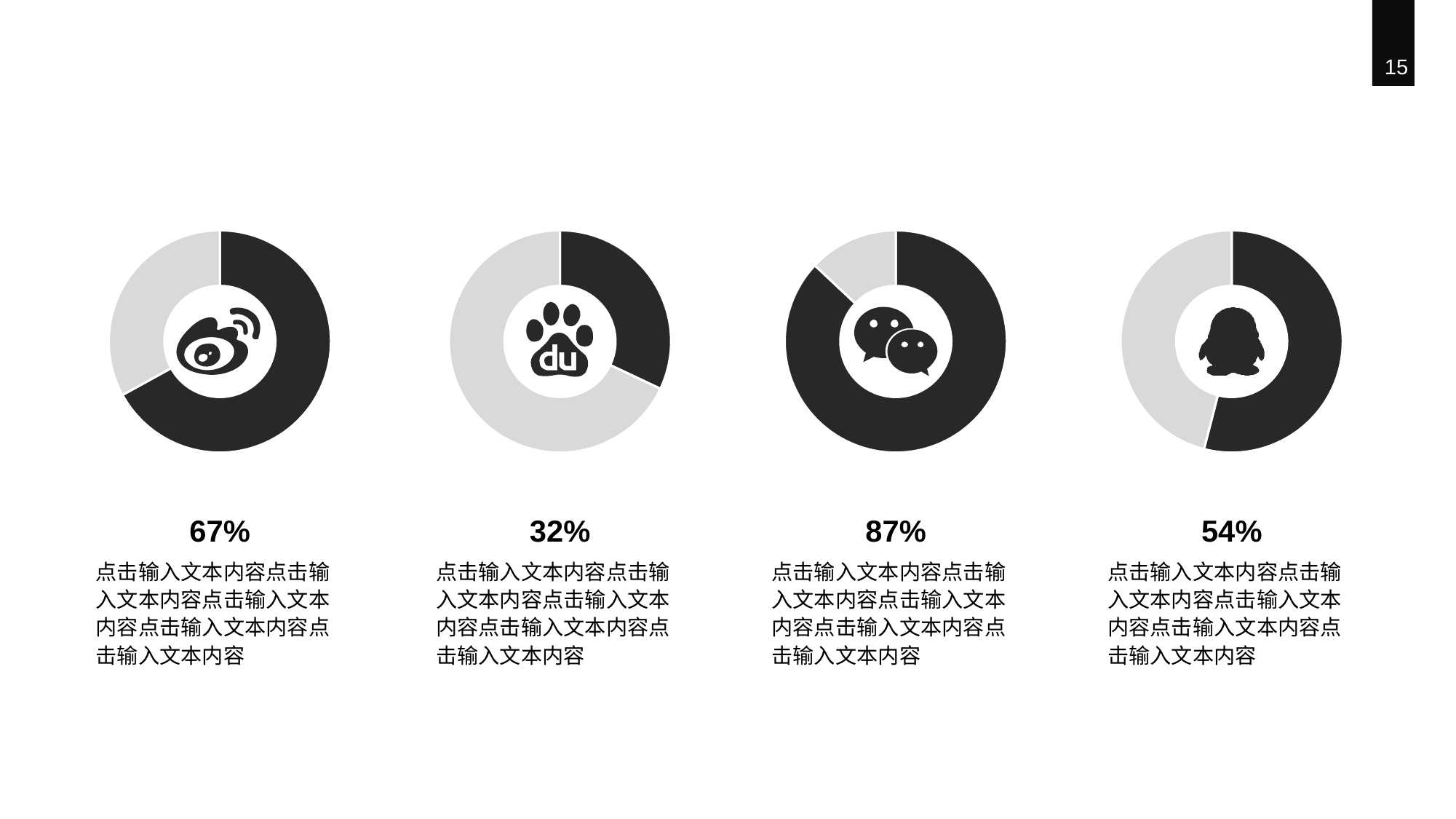

15

### Chart

| Category | 市场占比 |
|---|---|
| 类别1  | 0.6700000000000002 |
| 类别2 | 0.33000000000000007 |

### Chart

| Category | 市场占比 |
|---|---|
| 类别1  | 0.32000000000000006 |
| 类别2 | 0.68 |

### Chart

| Category | 市场占比 |
|---|---|
| 类别1  | 0.8700000000000001 |
| 类别2 | 0.13 |

### Chart

| Category | 市场占比 |
|---|---|
| 类别1  | 0.54 |
| 类别2 | 0.46 |
67%
点击输入文本内容点击输入文本内容点击输入文本内容点击输入文本内容点击输入文本内容
32%
点击输入文本内容点击输入文本内容点击输入文本内容点击输入文本内容点击输入文本内容
87%
点击输入文本内容点击输入文本内容点击输入文本内容点击输入文本内容点击输入文本内容
54%
点击输入文本内容点击输入文本内容点击输入文本内容点击输入文本内容点击输入文本内容